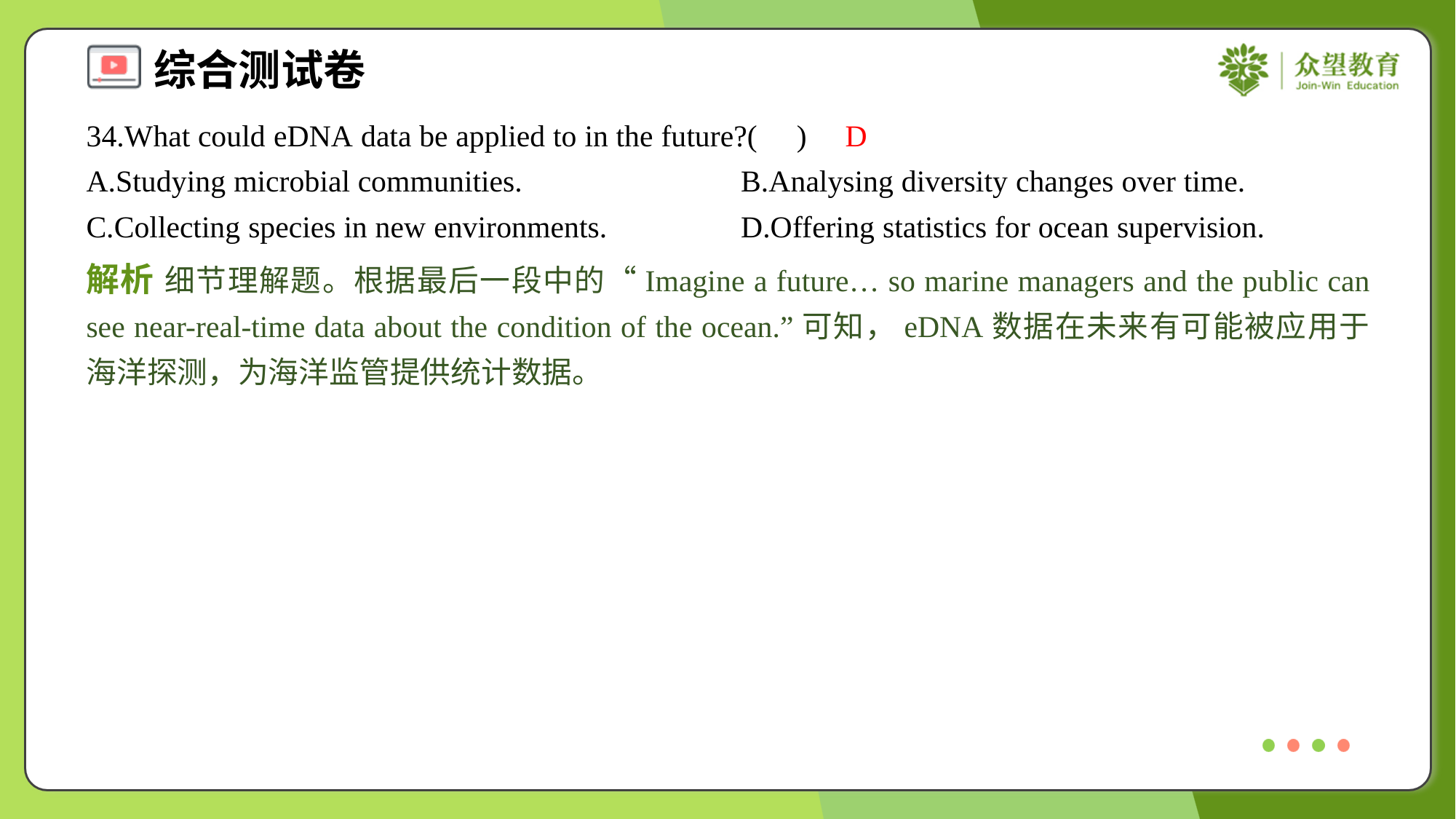

34.What could eDNA data be applied to in the future?(     )
D
A.Studying microbial communities.	B.Analysing diversity changes over time.
C.Collecting species in new environments.	D.Offering statistics for ocean supervision.
解析 细节理解题。根据最后一段中的“Imagine a future… so marine managers and the public can see near-real-time data about the condition of the ocean.”可知，eDNA数据在未来有可能被应用于海洋探测，为海洋监管提供统计数据。